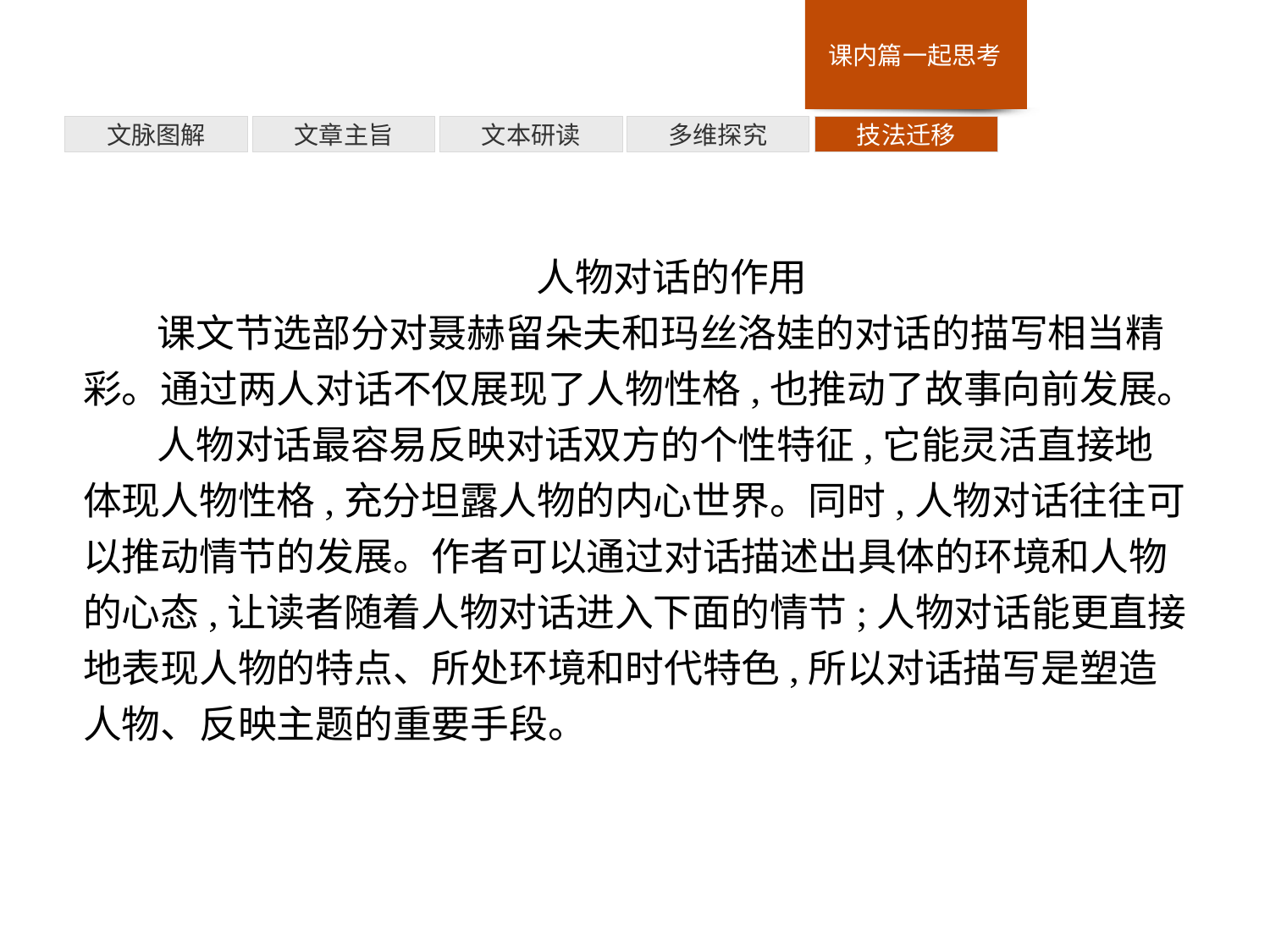

技法迁移
多维探究
文本研读
文章主旨
文脉图解
人物对话的作用
课文节选部分对聂赫留朵夫和玛丝洛娃的对话的描写相当精彩。通过两人对话不仅展现了人物性格,也推动了故事向前发展。
人物对话最容易反映对话双方的个性特征,它能灵活直接地体现人物性格,充分坦露人物的内心世界。同时,人物对话往往可以推动情节的发展。作者可以通过对话描述出具体的环境和人物的心态,让读者随着人物对话进入下面的情节;人物对话能更直接地表现人物的特点、所处环境和时代特色,所以对话描写是塑造人物、反映主题的重要手段。